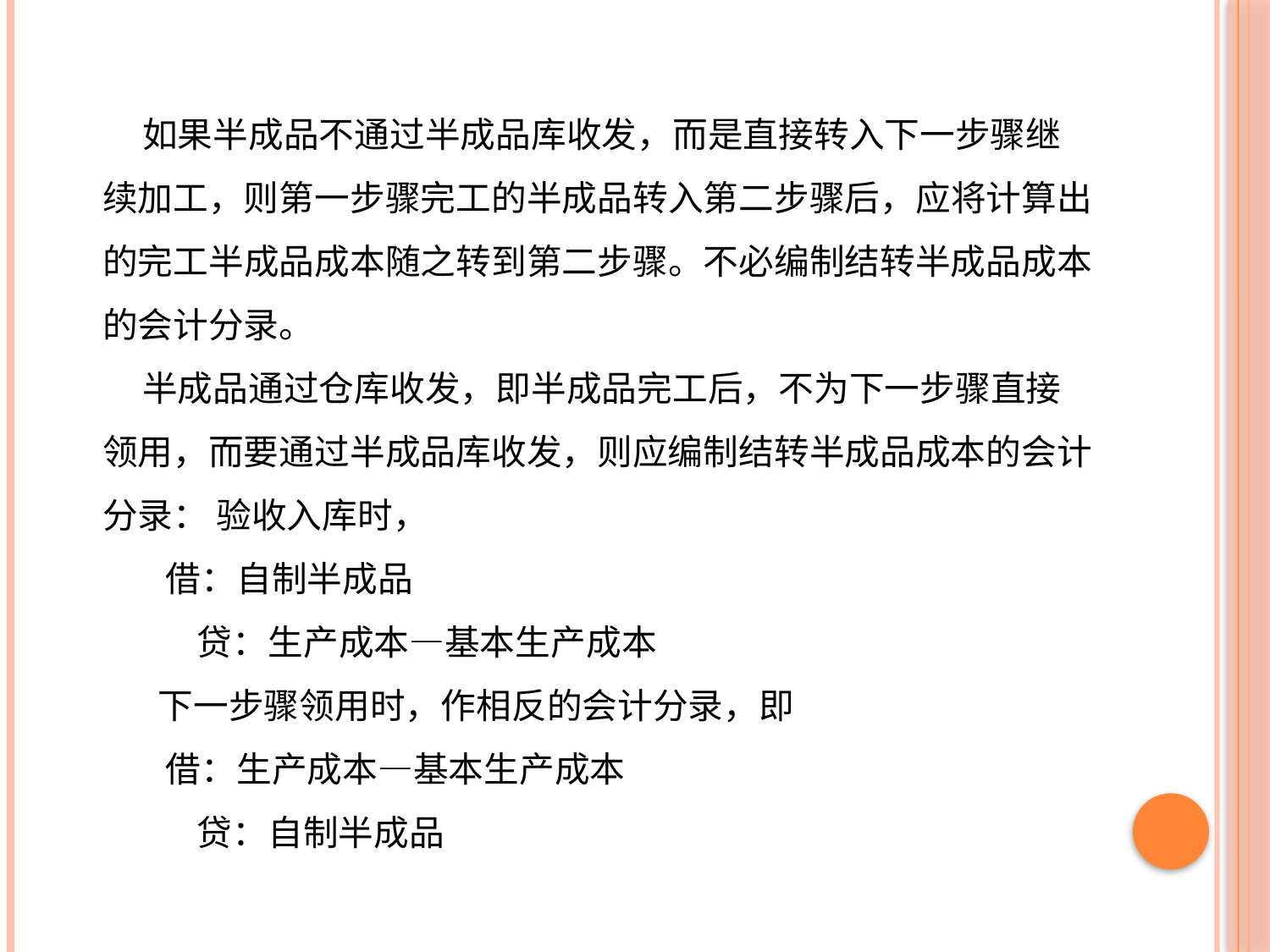

如果半成品不通过半成品库收发，而是直接转入下一步骤继续加工，则第一步骤完工的半成品转入第二步骤后，应将计算出的完工半成品成本随之转到第二步骤。不必编制结转半成品成本的会计分录。
    半成品通过仓库收发，即半成品完工后，不为下一步骤直接领用，而要通过半成品库收发，则应编制结转半成品成本的会计分录： 验收入库时，
       借：自制半成品
           贷：生产成本—基本生产成本
      下一步骤领用时，作相反的会计分录，即
       借：生产成本—基本生产成本
           贷：自制半成品